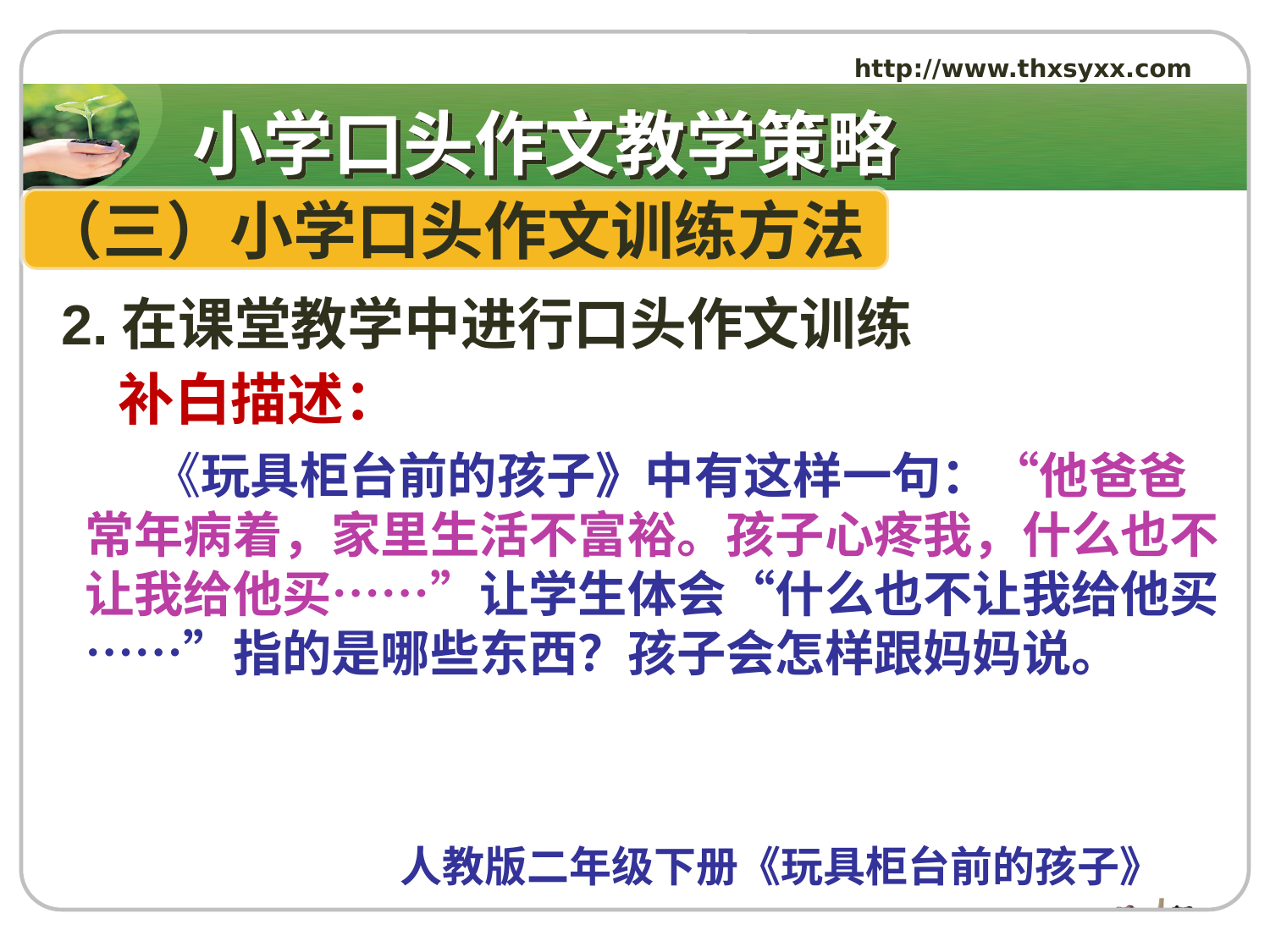

http://www.thxsyxx.com
# 小学口头作文教学策略
（三）小学口头作文训练方法
 2.在课堂教学中进行口头作文训练
补白描述：
     《玩具柜台前的孩子》中有这样一句：“他爸爸常年病着，家里生活不富裕。孩子心疼我，什么也不让我给他买……”让学生体会“什么也不让我给他买……”指的是哪些东西？孩子会怎样跟妈妈说。
 人教版二年级下册《玩具柜台前的孩子》